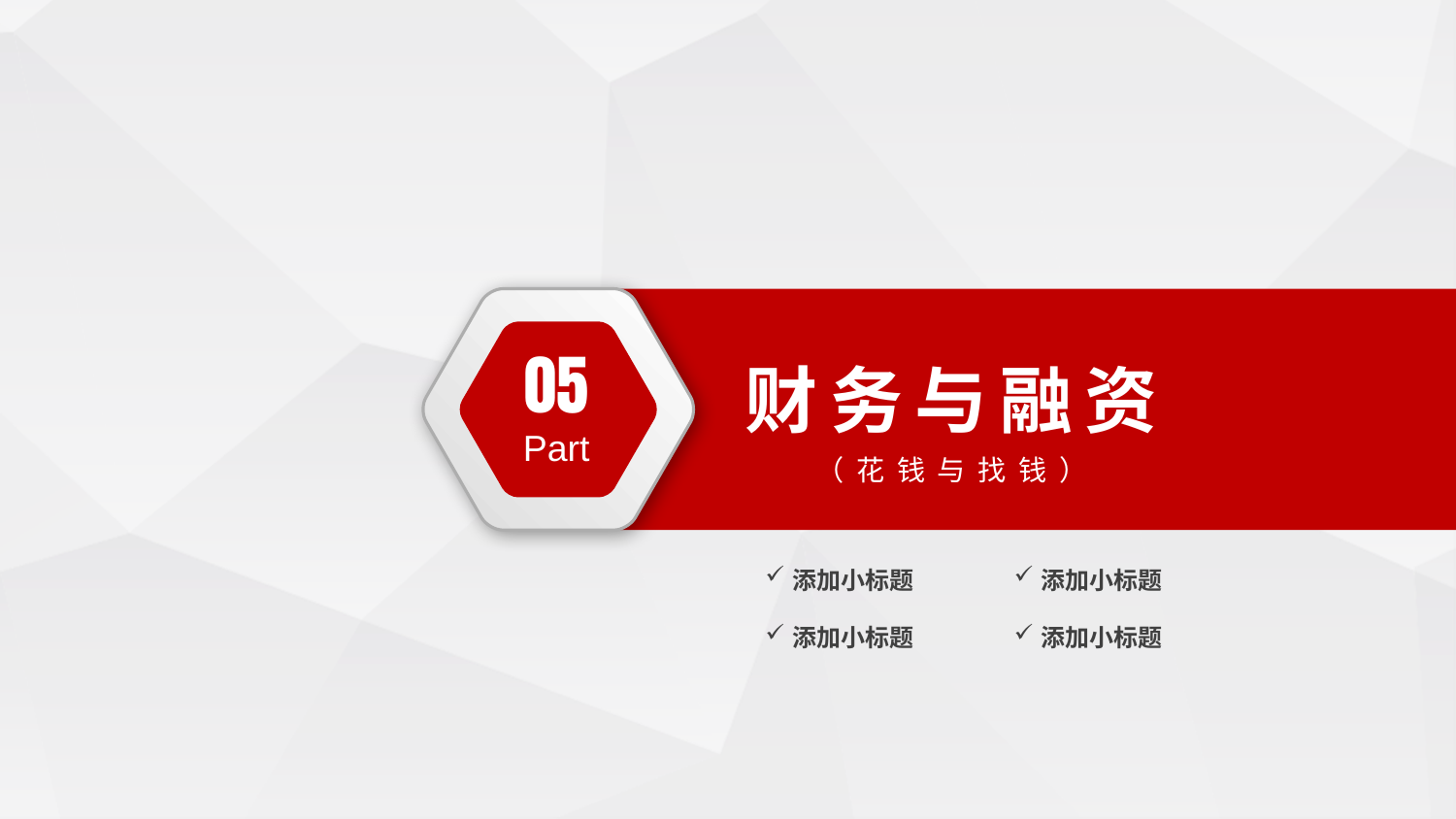

财务与融资
（花钱与找钱）
05
Part
添加小标题
添加小标题
添加小标题
添加小标题